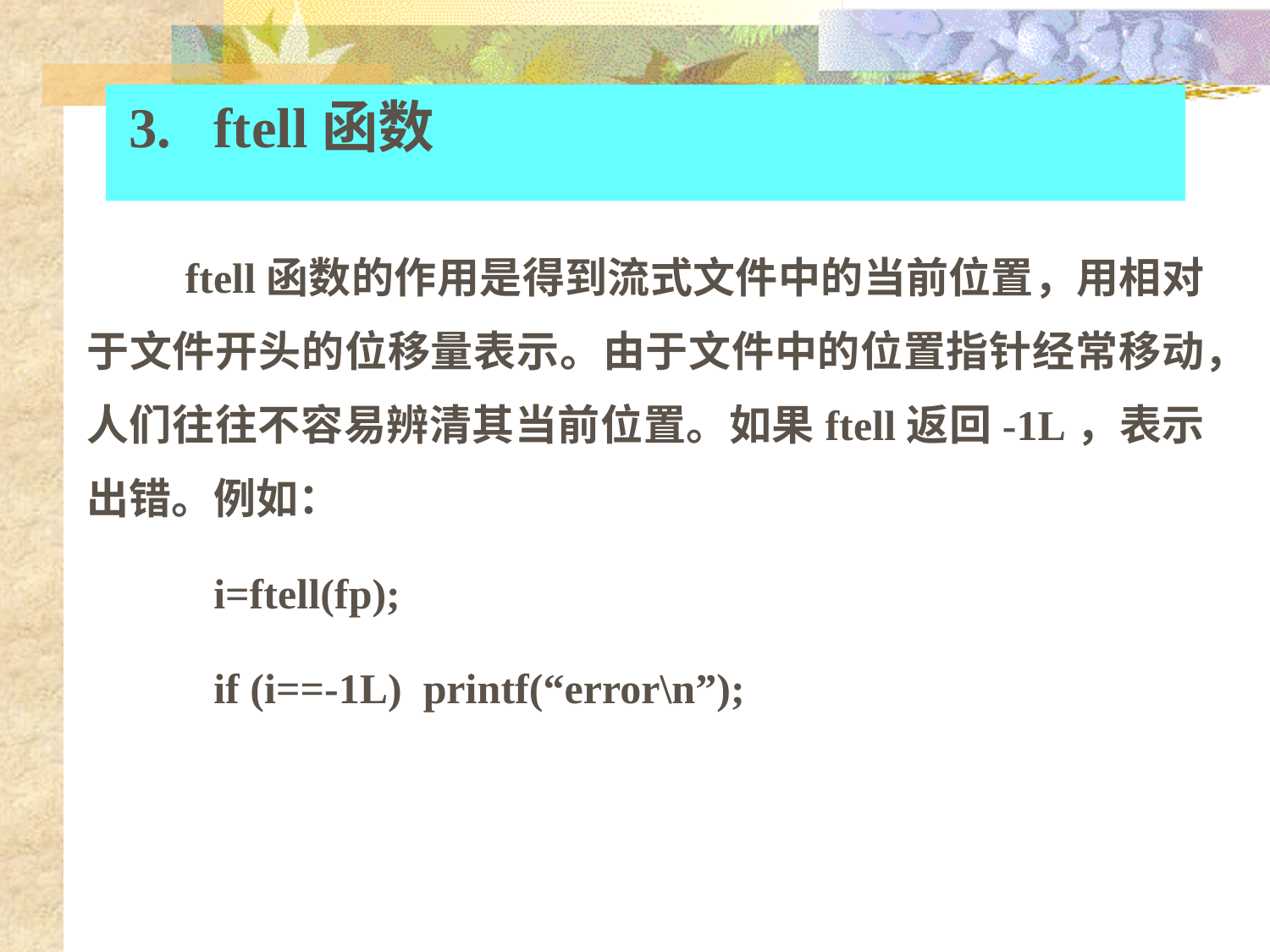

# 3.   ftell函数
         ftell函数的作用是得到流式文件中的当前位置，用相对于文件开头的位移量表示。由于文件中的位置指针经常移动，人们往往不容易辨清其当前位置。如果ftell返回-1L，表示出错。例如：
	i=ftell(fp);
	if (i==-1L)  printf(“error\n”);